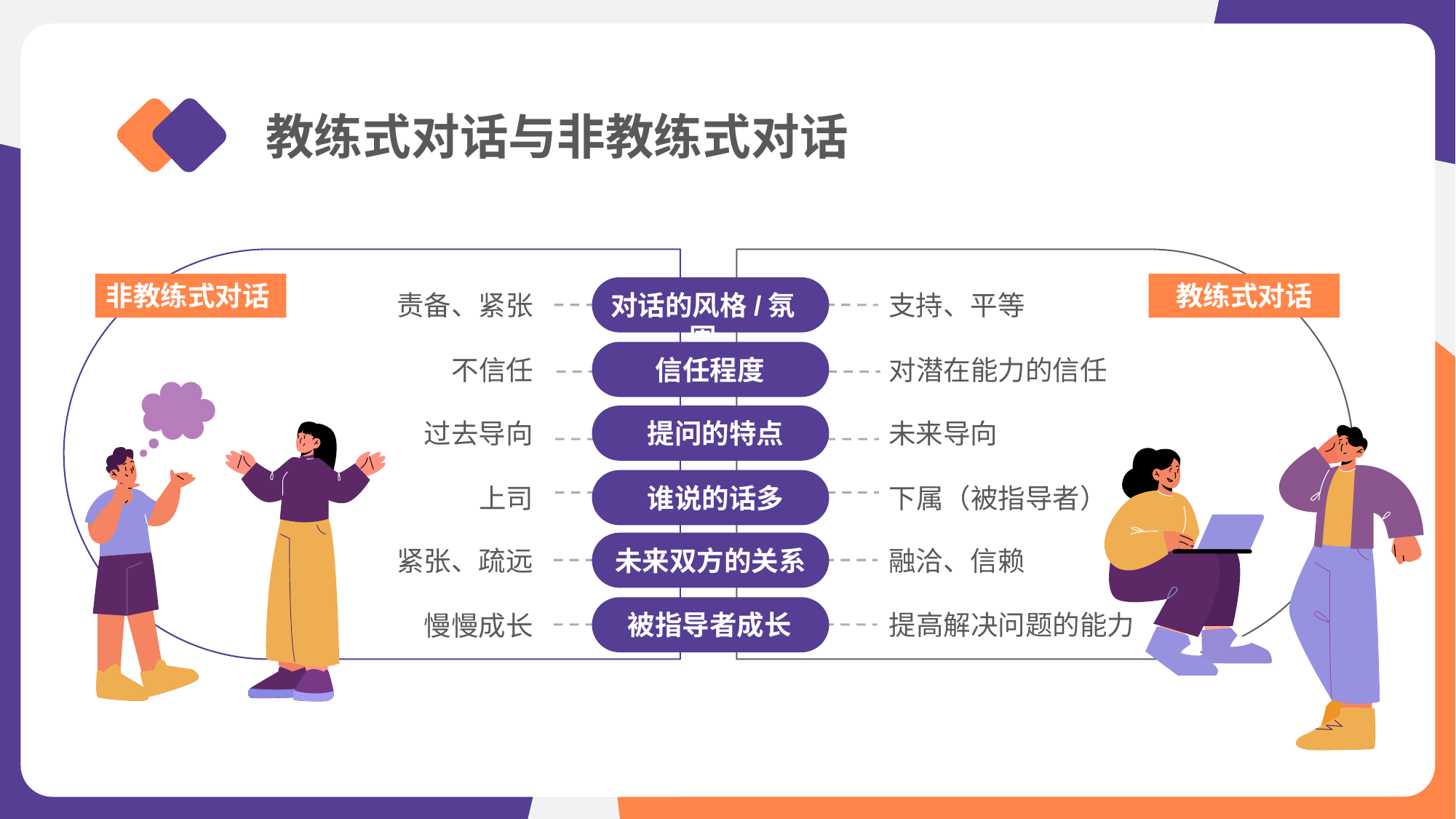

教练式对话与非教练式对话

非教练式对话
教练式对话

责备、紧张
对话的风格/氛围
支持、平等

信任程度
对潜在能力的信任
不信任

过去导向
未来导向
提问的特点

下属（被指导者）
谁说的话多
上司

紧张、疏远
未来双方的关系
融洽、信赖

被指导者成长
提高解决问题的能力
慢慢成长